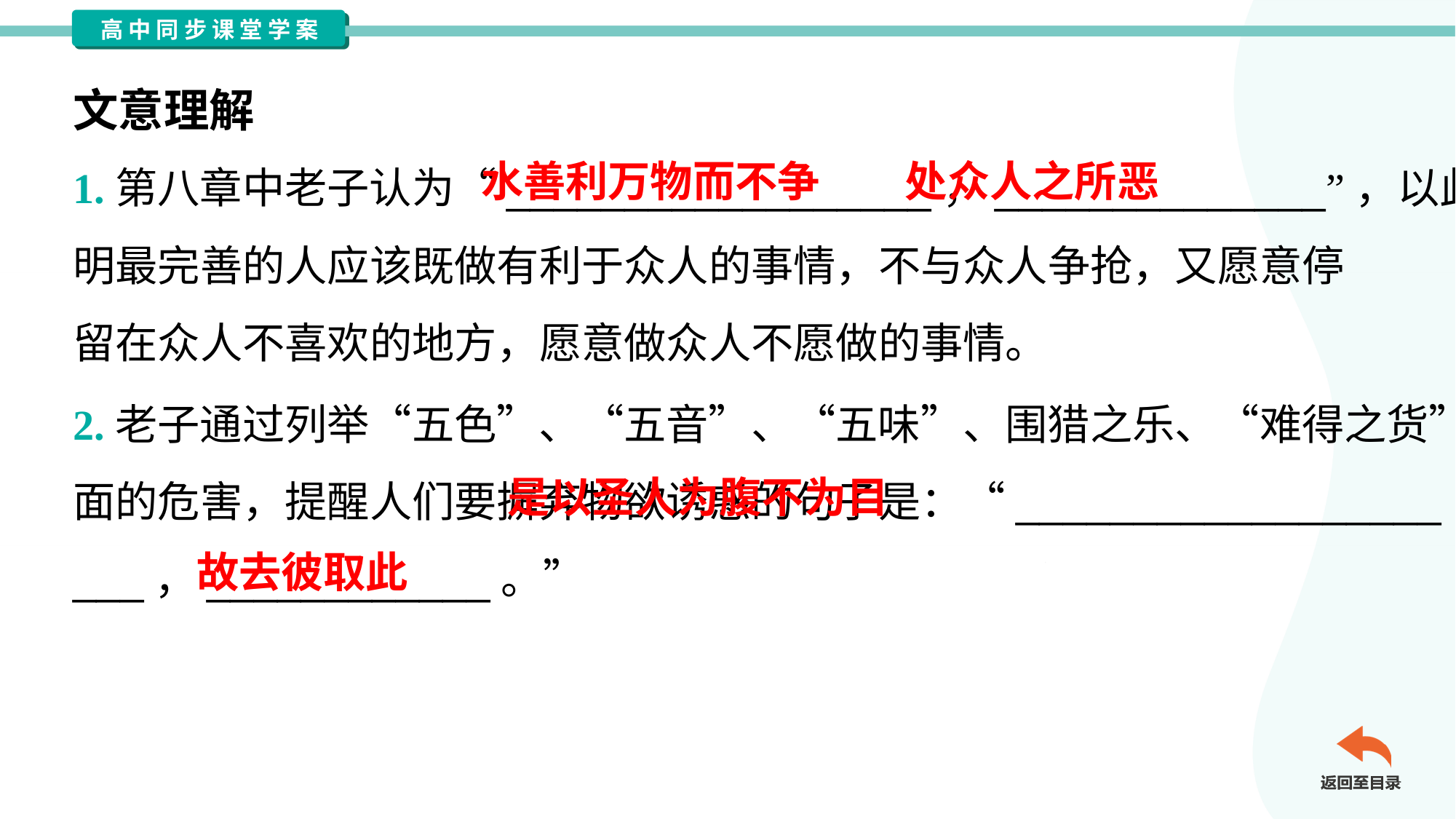

文意理解
水善利万物而不争
处众人之所恶
1.第八章中老子认为“__________________，______________”，以此表
明最完善的人应该既做有利于众人的事情，不与众人争抢，又愿意停
留在众人不喜欢的地方，愿意做众人不愿做的事情。
2.老子通过列举“五色”、“五音”、“五味”、围猎之乐、“难得之货”等方
面的危害，提醒人们要摒弃物欲诱惑的句子是：“__________________
___，____________。”
                                            是以圣人为腹不为目
故去彼取此